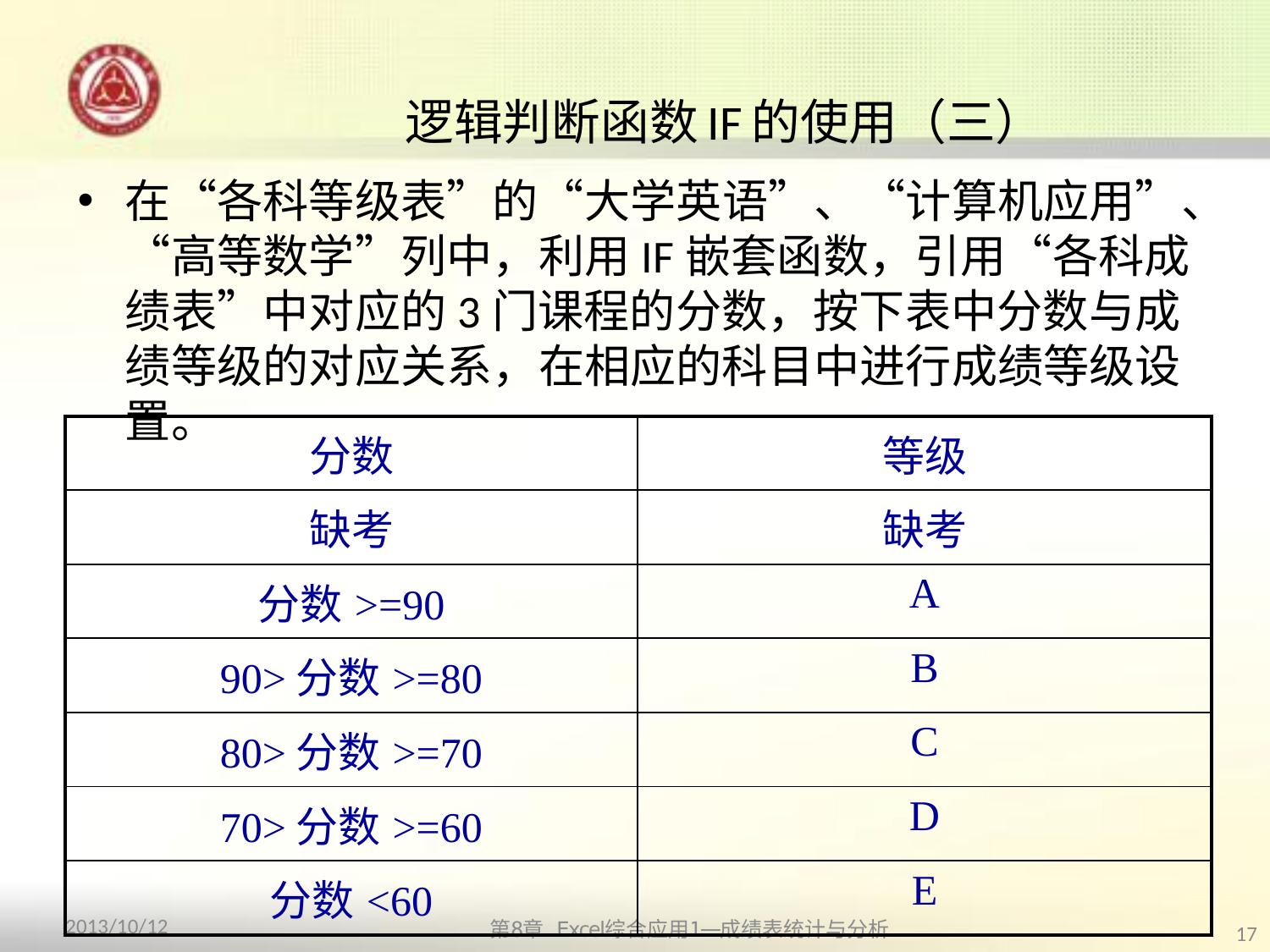

# 逻辑判断函数IF的使用（三）
在“各科等级表”的“大学英语”、“计算机应用”、“高等数学”列中，利用IF嵌套函数，引用“各科成绩表”中对应的3门课程的分数，按下表中分数与成绩等级的对应关系，在相应的科目中进行成绩等级设置。
| 分数 | 等级 |
| --- | --- |
| 缺考 | 缺考 |
| 分数>=90 | A |
| 90>分数>=80 | B |
| 80>分数>=70 | C |
| 70>分数>=60 | D |
| 分数<60 | E |
第8章  Excel综合应用1—成绩表统计与分析
2013/10/12
17